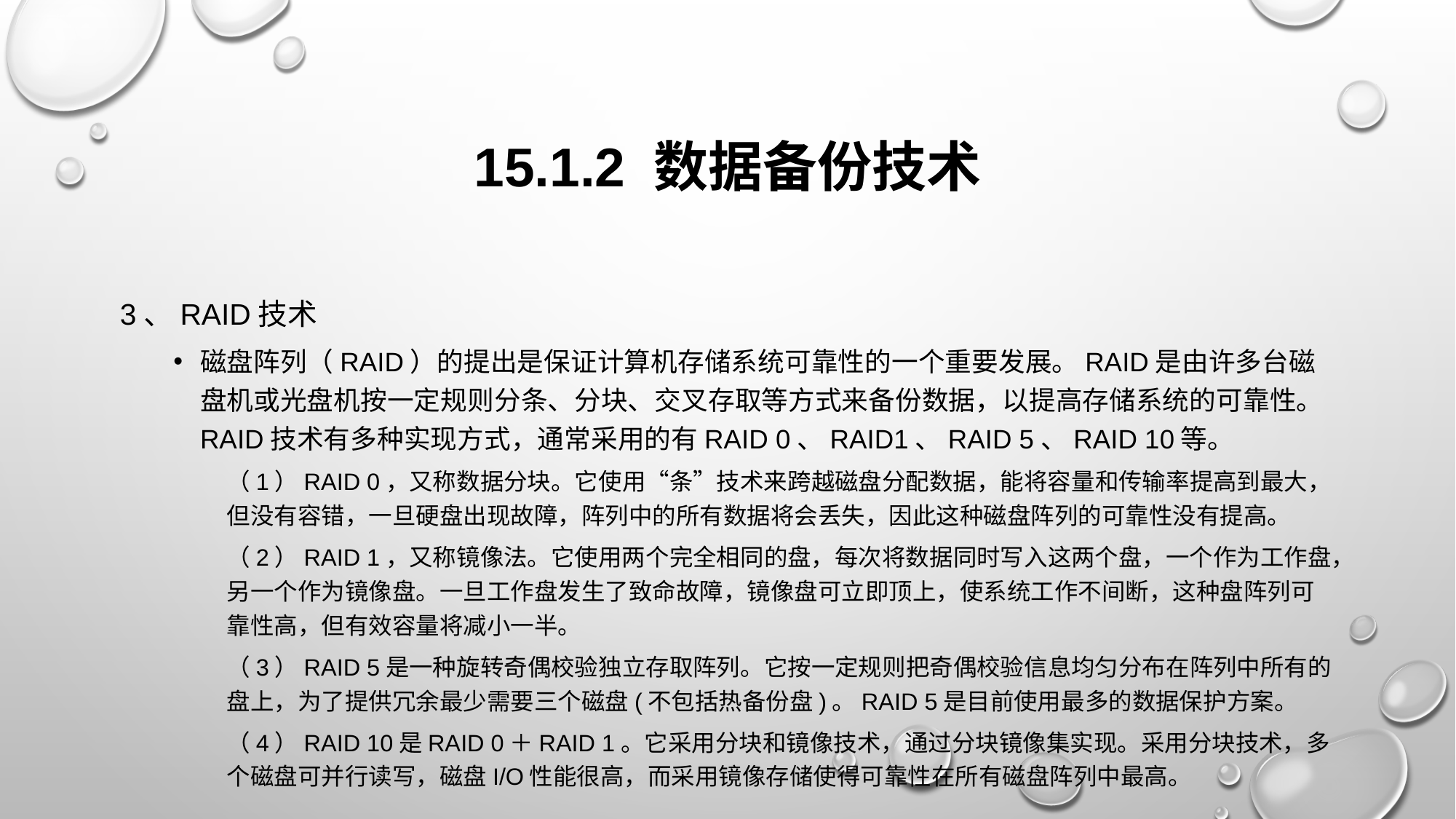

# 15.1.2 数据备份技术
3、RAID技术
磁盘阵列（RAID）的提出是保证计算机存储系统可靠性的一个重要发展。RAID是由许多台磁盘机或光盘机按一定规则分条、分块、交叉存取等方式来备份数据，以提高存储系统的可靠性。RAID技术有多种实现方式，通常采用的有RAID 0、RAID1、RAID 5、RAID 10等。
（1）RAID 0，又称数据分块。它使用“条”技术来跨越磁盘分配数据，能将容量和传输率提高到最大，但没有容错，一旦硬盘出现故障，阵列中的所有数据将会丢失，因此这种磁盘阵列的可靠性没有提高。
（2）RAID 1，又称镜像法。它使用两个完全相同的盘，每次将数据同时写入这两个盘，一个作为工作盘，另一个作为镜像盘。一旦工作盘发生了致命故障，镜像盘可立即顶上，使系统工作不间断，这种盘阵列可靠性高，但有效容量将减小一半。
（3）RAID 5是一种旋转奇偶校验独立存取阵列。它按一定规则把奇偶校验信息均匀分布在阵列中所有的盘上，为了提供冗余最少需要三个磁盘(不包括热备份盘)。RAID 5是目前使用最多的数据保护方案。
（4）RAID 10是RAID 0＋RAID 1。它采用分块和镜像技术，通过分块镜像集实现。采用分块技术，多个磁盘可并行读写，磁盘I/O性能很高，而采用镜像存储使得可靠性在所有磁盘阵列中最高。